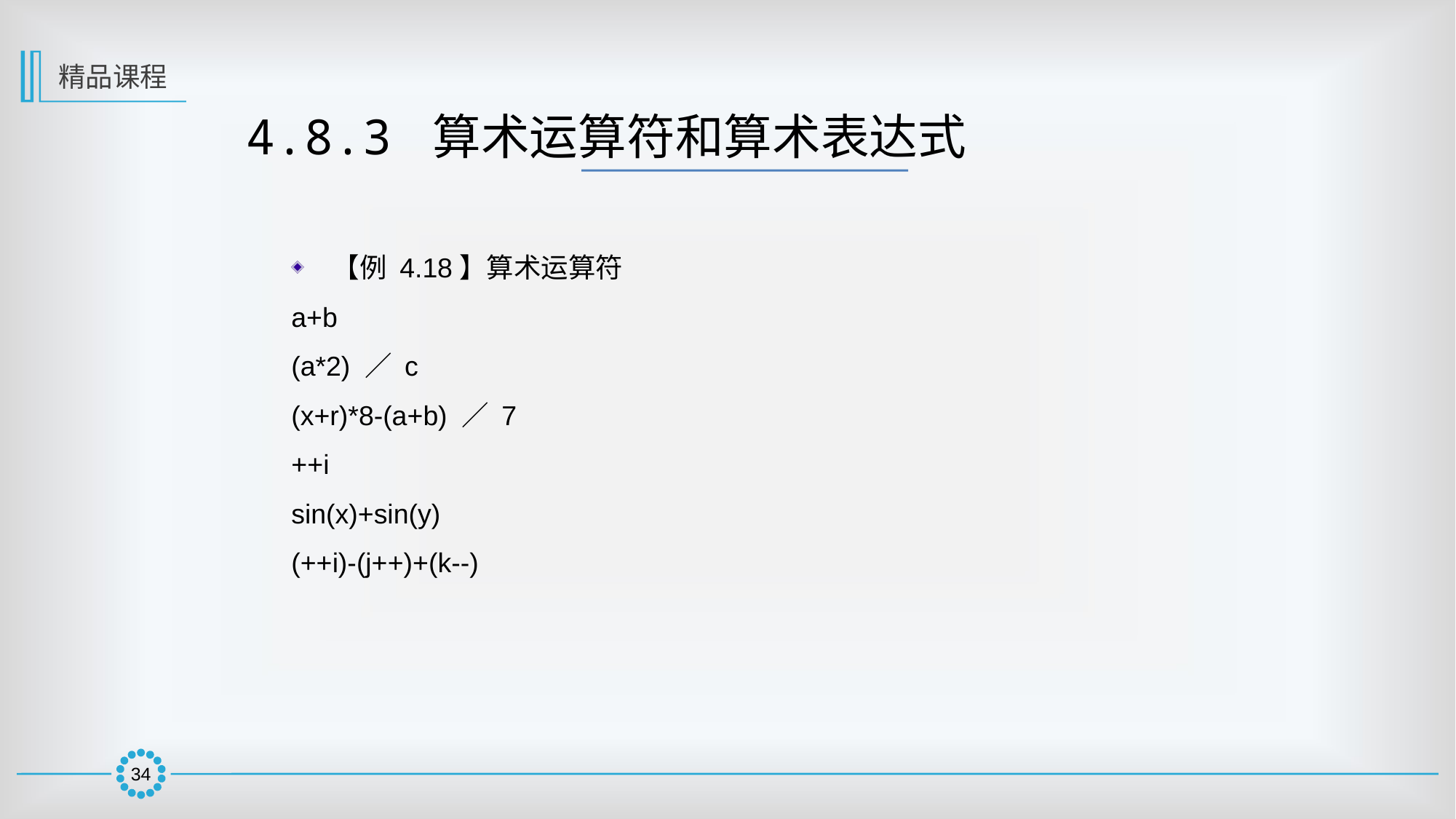

精品课程
4.8.3 算术运算符和算术表达式

【例 4.18】算术运算符
a+b
(a*2) ／ c
(x+r)*8-(a+b) ／ 7
++i
sin(x)+sin(y)
(++i)-(j++)+(k--)

34